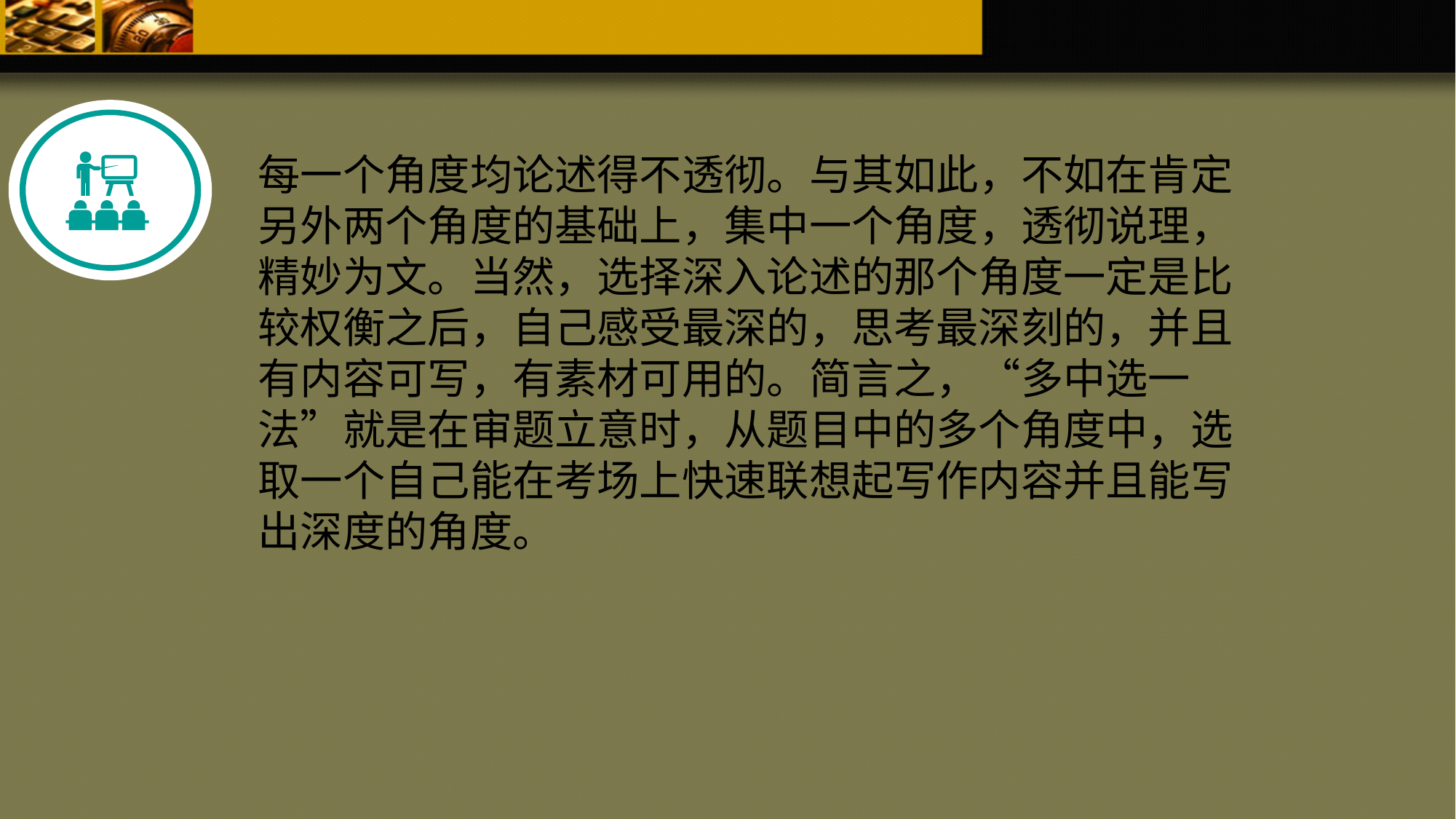

每一个角度均论述得不透彻。与其如此，不如在肯定另外两个角度的基础上，集中一个角度，透彻说理，精妙为文。当然，选择深入论述的那个角度一定是比较权衡之后，自己感受最深的，思考最深刻的，并且有内容可写，有素材可用的。简言之，“多中选一法”就是在审题立意时，从题目中的多个角度中，选取一个自己能在考场上快速联想起写作内容并且能写出深度的角度。